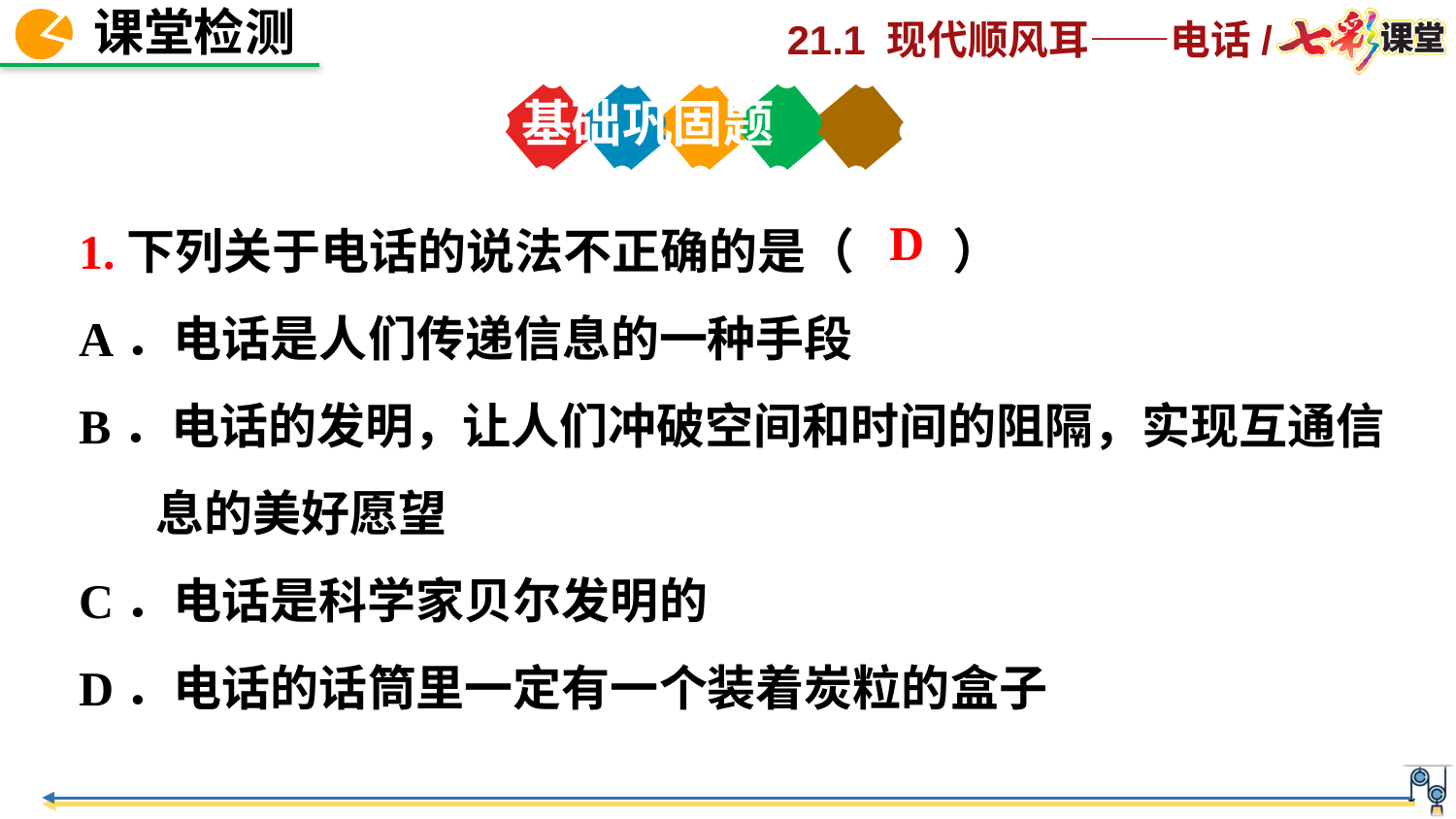

基础巩固题

1.下列关于电话的说法不正确的是（         ）
A．电话是人们传递信息的一种手段
B．电话的发明，让人们冲破空间和时间的阻隔，实现互通信
      息的美好愿望
C．电话是科学家贝尔发明的
D．电话的话筒里一定有一个装着炭粒的盒子
D